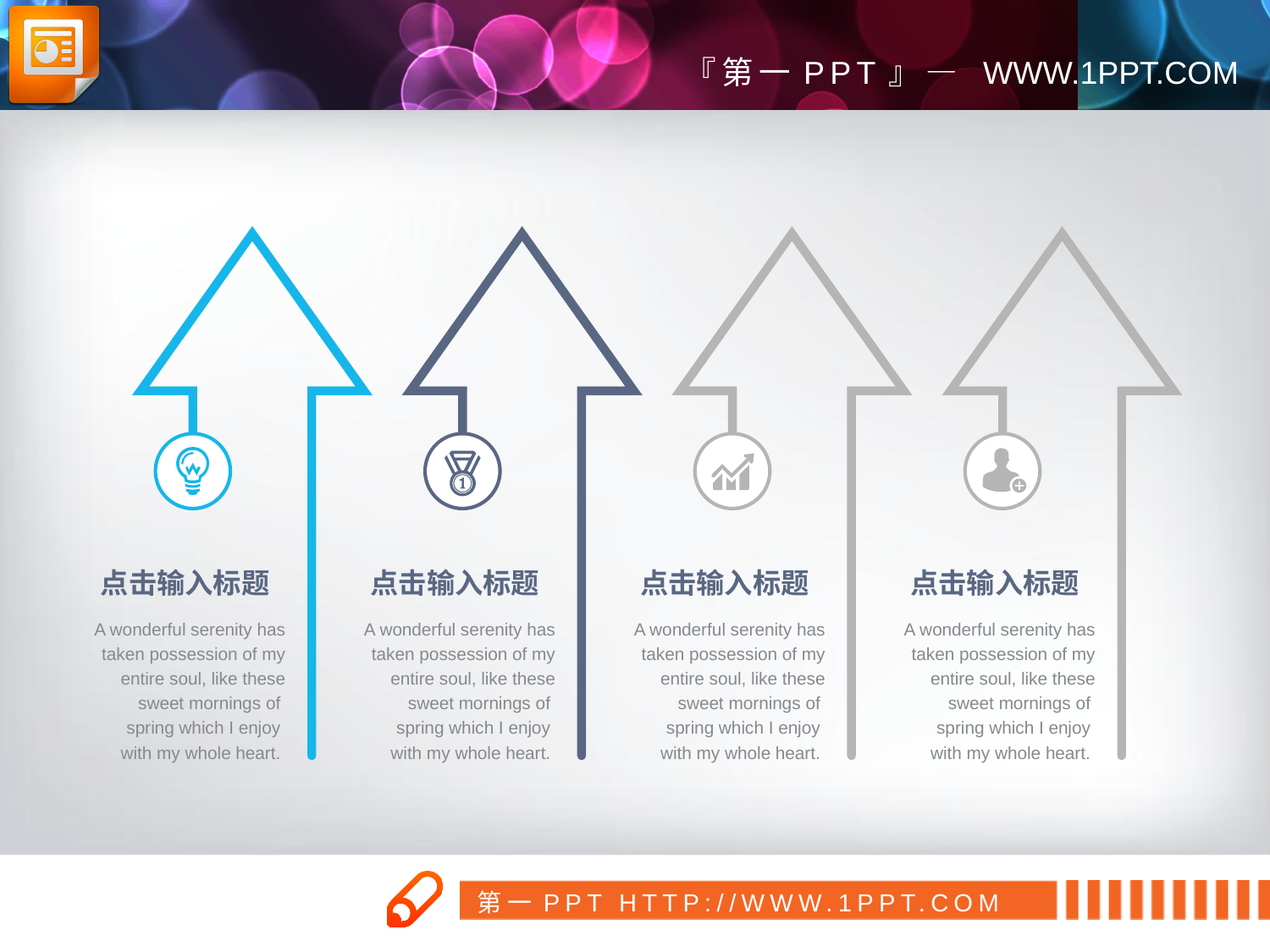

点击输入标题
A wonderful serenity has taken possession of my entire soul, like these sweet mornings of
spring which I enjoy
with my whole heart.
点击输入标题
A wonderful serenity has taken possession of my entire soul, like these sweet mornings of
spring which I enjoy
with my whole heart.
点击输入标题
A wonderful serenity has taken possession of my entire soul, like these sweet mornings of
spring which I enjoy
with my whole heart.
点击输入标题
A wonderful serenity has taken possession of my entire soul, like these sweet mornings of
spring which I enjoy
with my whole heart.